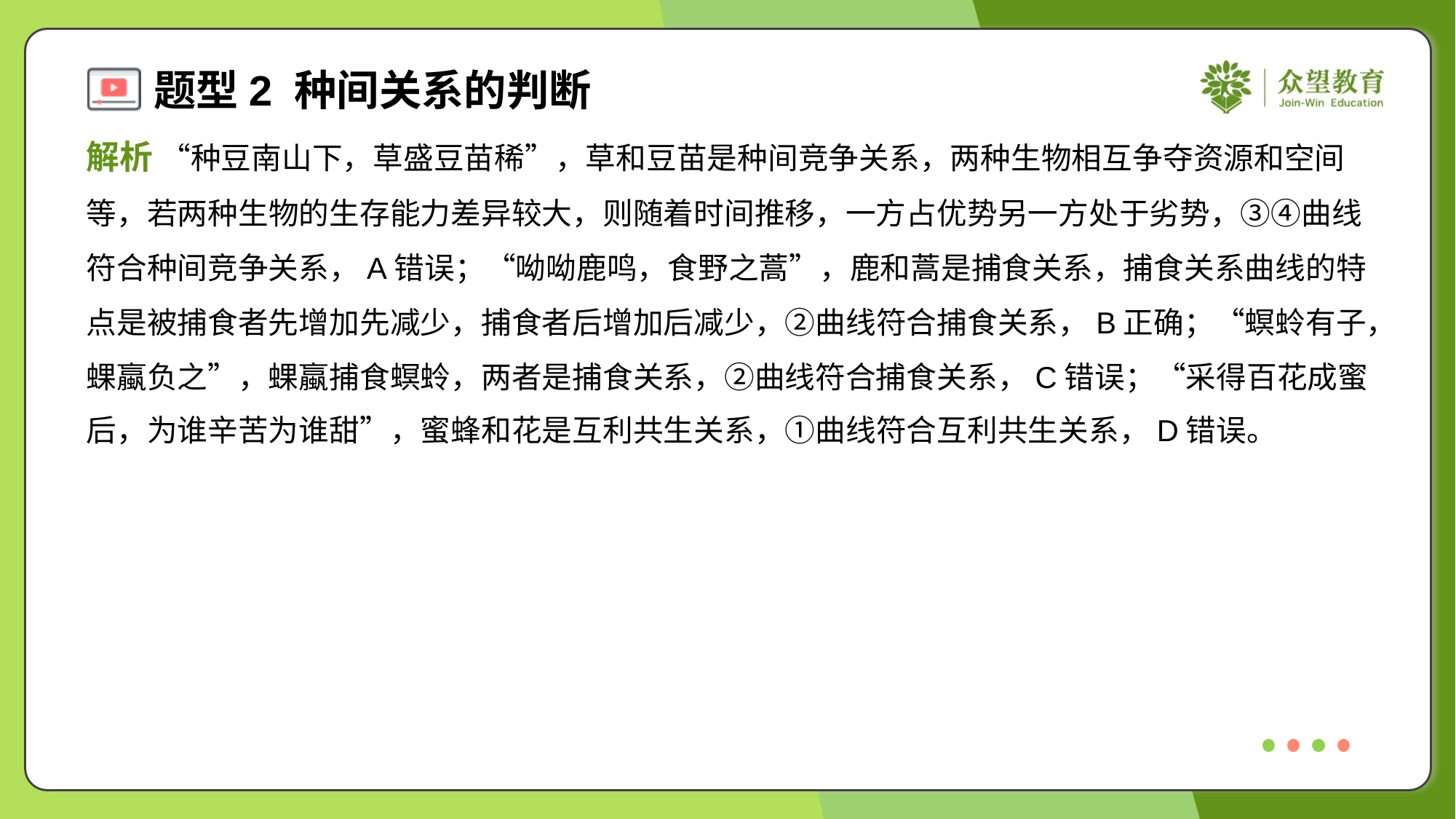

解析 “种豆南山下，草盛豆苗稀”，草和豆苗是种间竞争关系，两种生物相互争夺资源和空间
等，若两种生物的生存能力差异较大，则随着时间推移，一方占优势另一方处于劣势，③④曲线
符合种间竞争关系，A错误；“呦呦鹿鸣，食野之蒿”，鹿和蒿是捕食关系，捕食关系曲线的特
点是被捕食者先增加先减少，捕食者后增加后减少，②曲线符合捕食关系，B正确；“螟蛉有子，
蜾蠃负之”，蜾蠃捕食螟蛉，两者是捕食关系，②曲线符合捕食关系，C错误；“采得百花成蜜
后，为谁辛苦为谁甜”，蜜蜂和花是互利共生关系，①曲线符合互利共生关系，D错误。